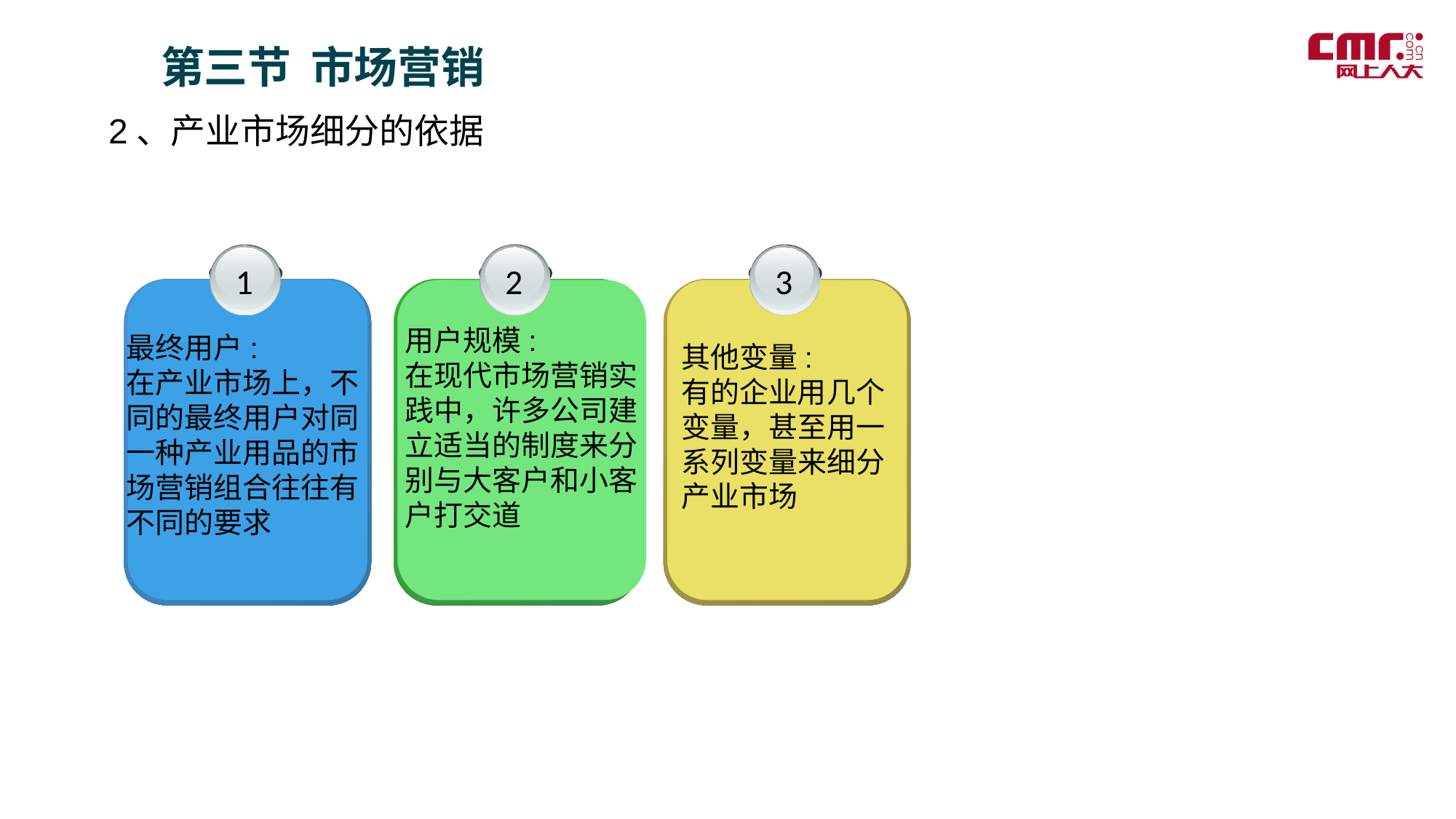

第三节  市场营销
2、产业市场细分的依据

1

最终用户:
在产业市场上，不同的最终用户对同一种产业用品的市场营销组合往往有不同的要求

2

用户规模:
在现代市场营销实践中，许多公司建立适当的制度来分别与大客户和小客户打交道

3

其他变量:
有的企业用几个变量，甚至用一系列变量来细分产业市场